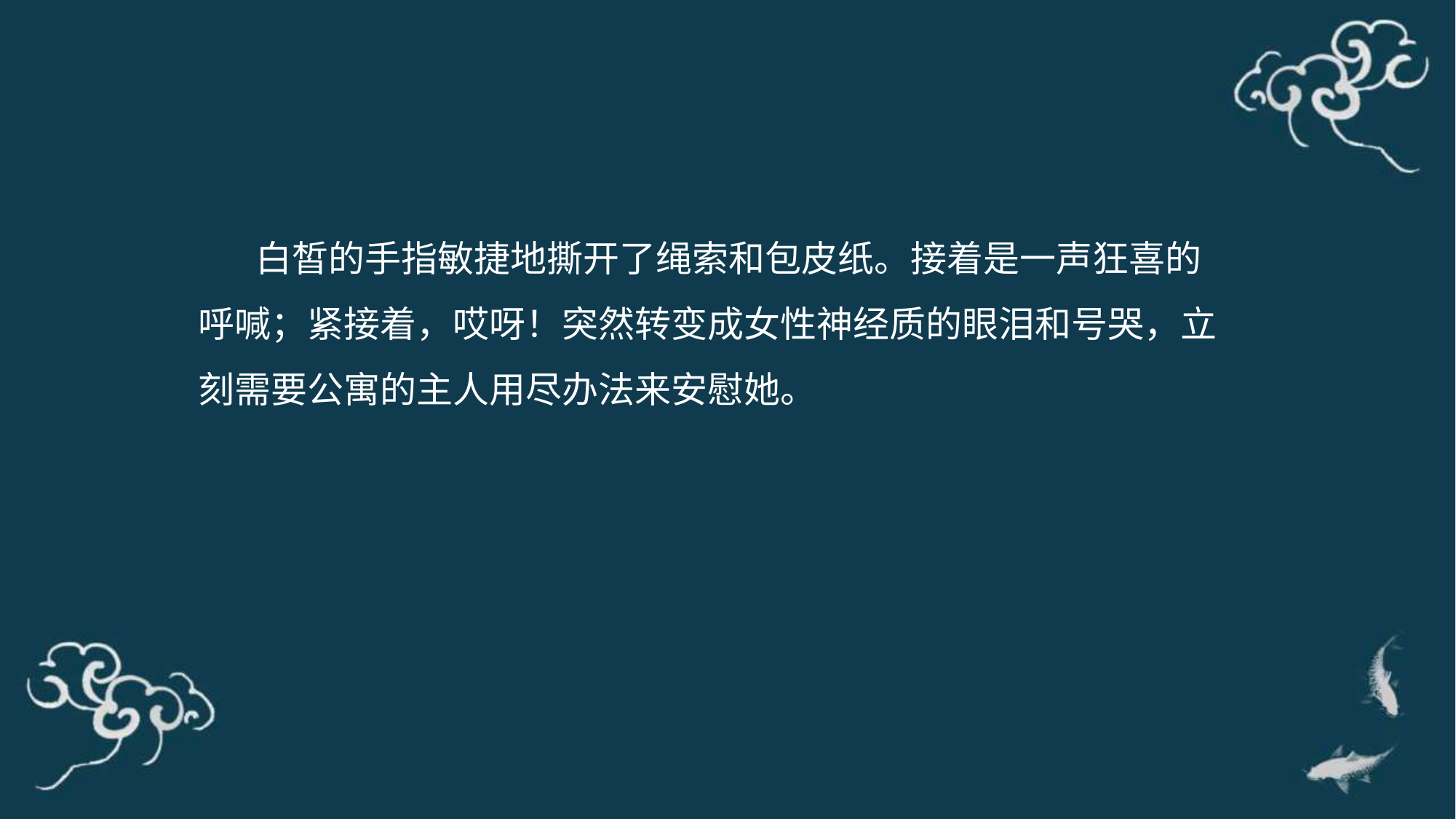

白皙的手指敏捷地撕开了绳索和包皮纸。接着是一声狂喜的呼喊；紧接着，哎呀！突然转变成女性神经质的眼泪和号哭，立刻需要公寓的主人用尽办法来安慰她。